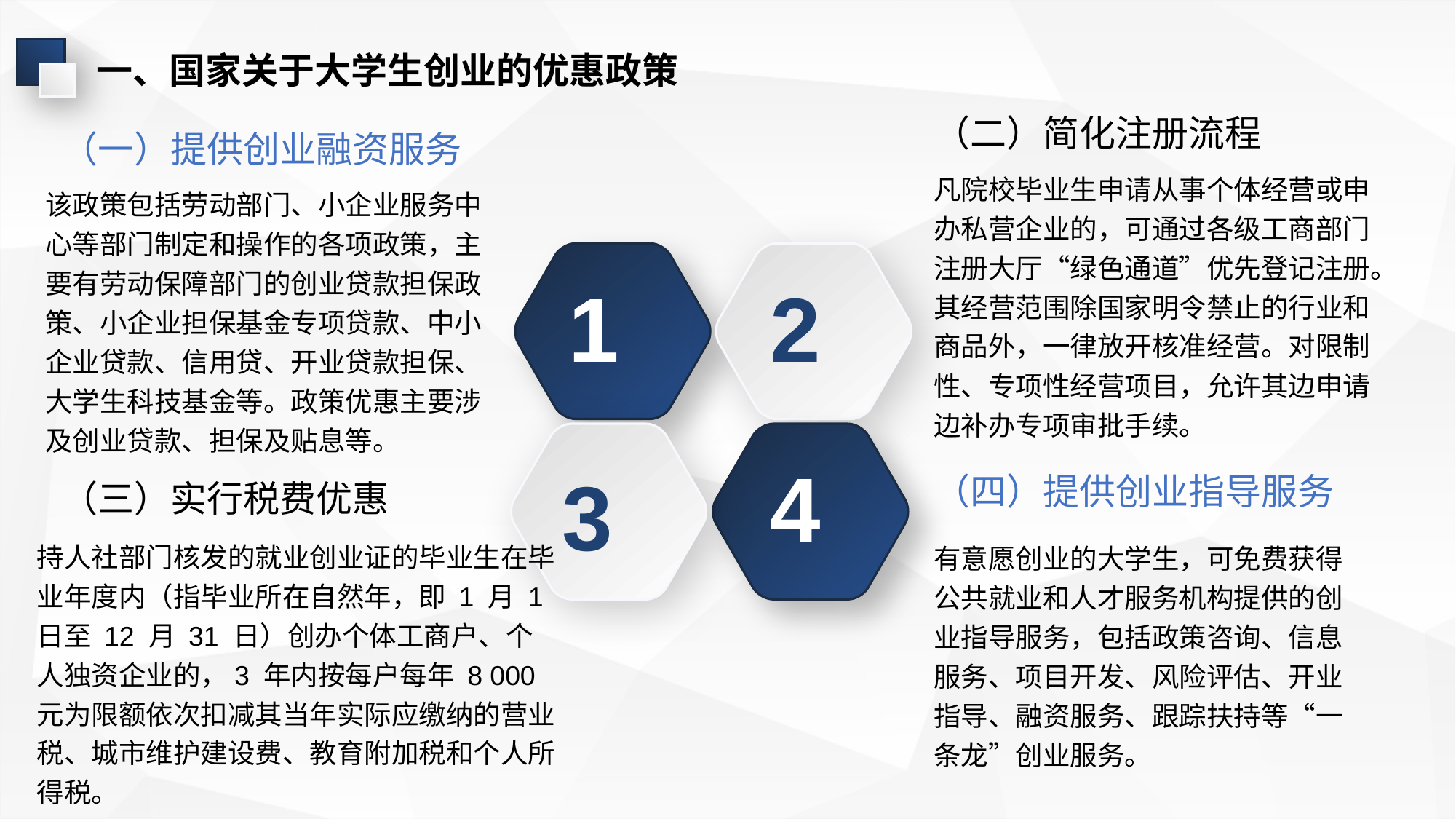

一、国家关于大学生创业的优惠政策
（二）简化注册流程
（一）提供创业融资服务
凡院校毕业生申请从事个体经营或申办私营企业的，可通过各级工商部门注册大厅“绿色通道”优先登记注册。其经营范围除国家明令禁止的行业和商品外，一律放开核准经营。对限制性、专项性经营项目，允许其边申请边补办专项审批手续。
该政策包括劳动部门、小企业服务中心等部门制定和操作的各项政策，主要有劳动保障部门的创业贷款担保政策、小企业担保基金专项贷款、中小企业贷款、信用贷、开业贷款担保、大学生科技基金等。政策优惠主要涉及创业贷款、担保及贴息等。

1
2
（四）提供创业指导服务
4
（三）实行税费优惠
3
持人社部门核发的就业创业证的毕业生在毕业年度内（指毕业所在自然年，即 1 月 1 日至 12 月 31 日）创办个体工商户、个人独资企业的，3 年内按每户每年 8 000 元为限额依次扣减其当年实际应缴纳的营业税、城市维护建设费、教育附加税和个人所得税。
有意愿创业的大学生，可免费获得公共就业和人才服务机构提供的创业指导服务，包括政策咨询、信息服务、项目开发、风险评估、开业指导、融资服务、跟踪扶持等“一条龙”创业服务。